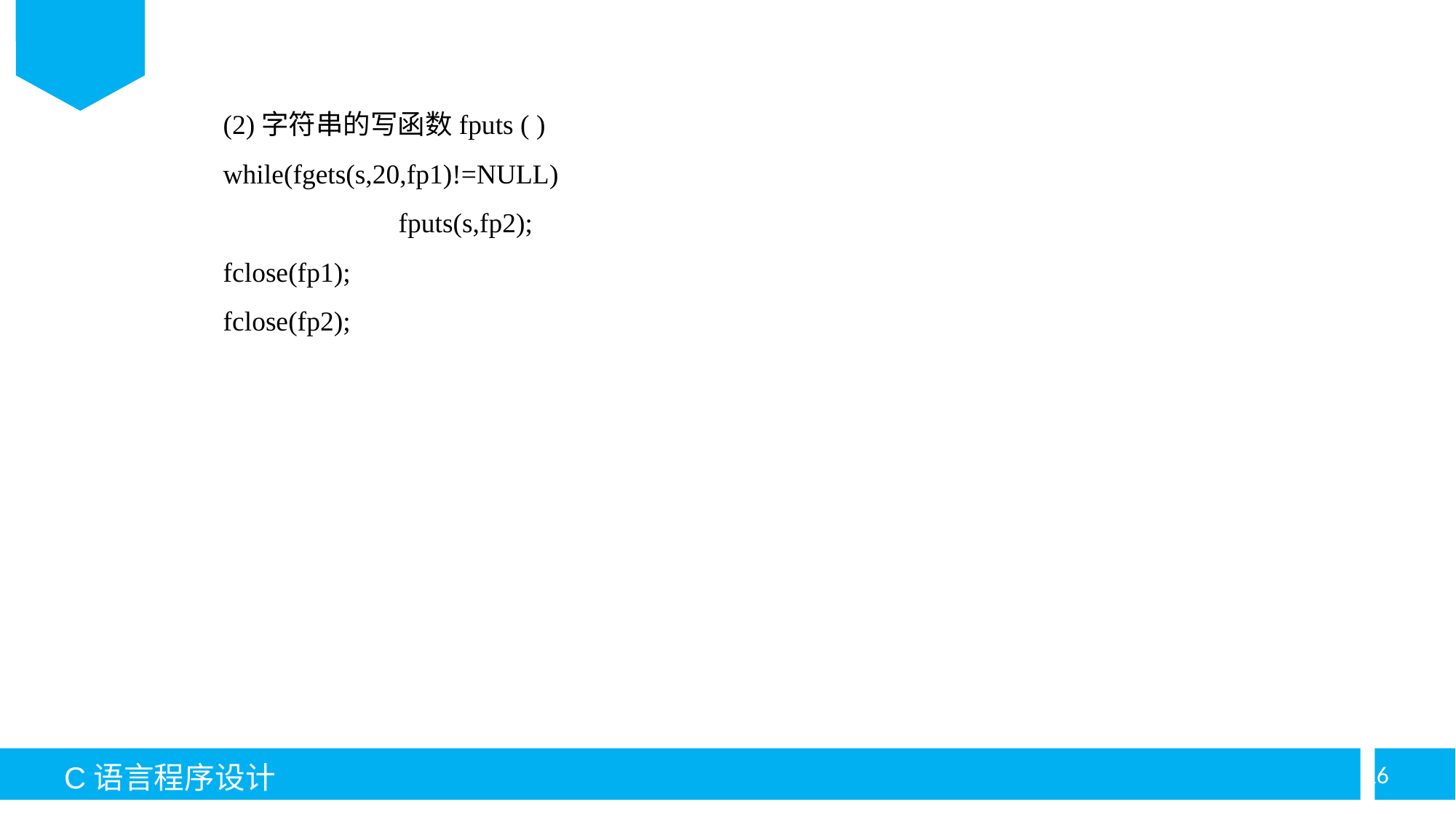

(2)字符串的写函数fputs ( )
while(fgets(s,20,fp1)!=NULL)
		fputs(s,fp2);
fclose(fp1);
fclose(fp2);